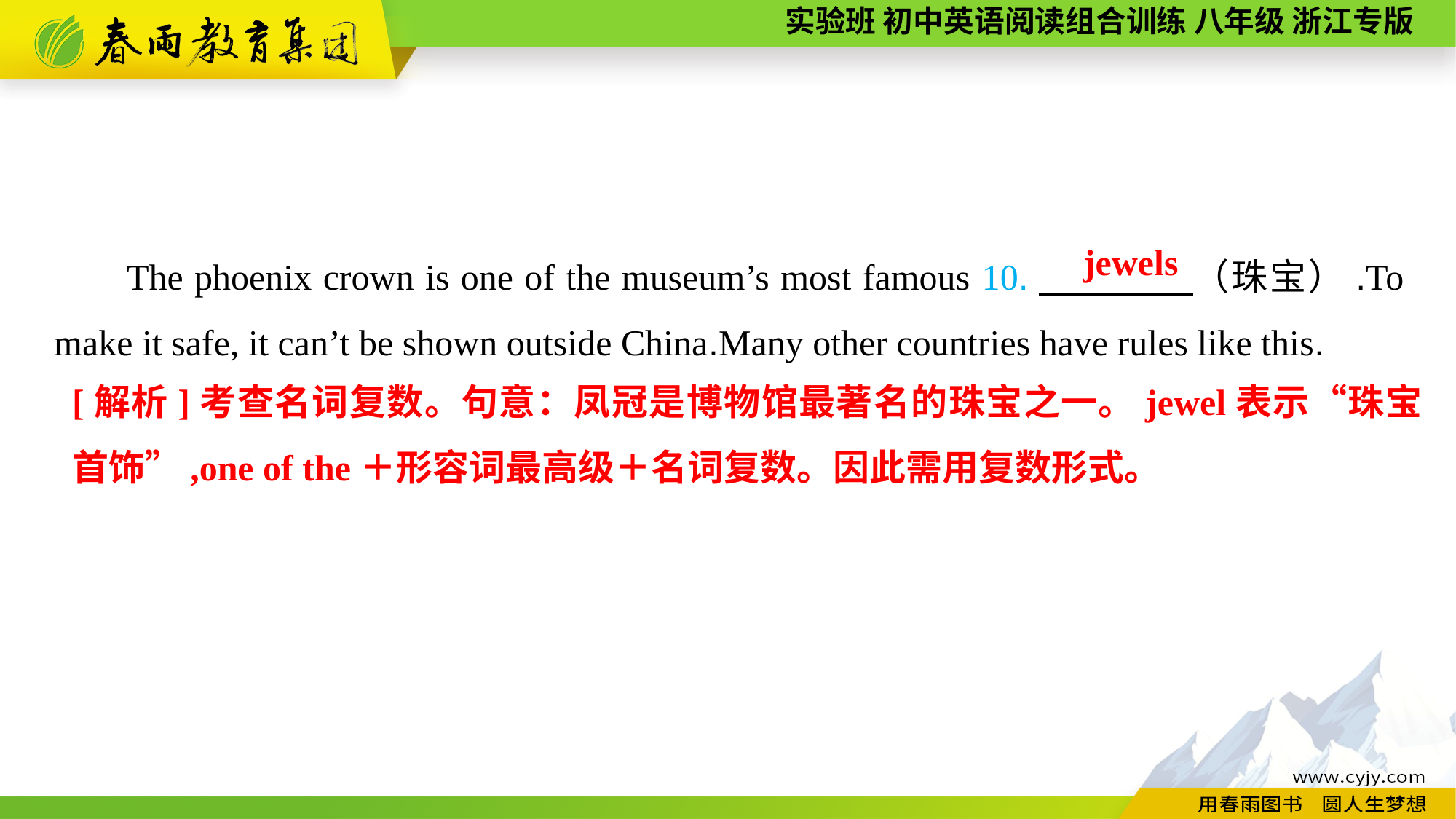

The phoenix crown is one of the museum’s most famous 10.　　　　（珠宝）.To make it safe, it can’t be shown outside China.Many other countries have rules like this.
jewels
[解析]考查名词复数。句意：凤冠是博物馆最著名的珠宝之一。jewel表示“珠宝首饰”,one of the＋形容词最高级＋名词复数。因此需用复数形式。